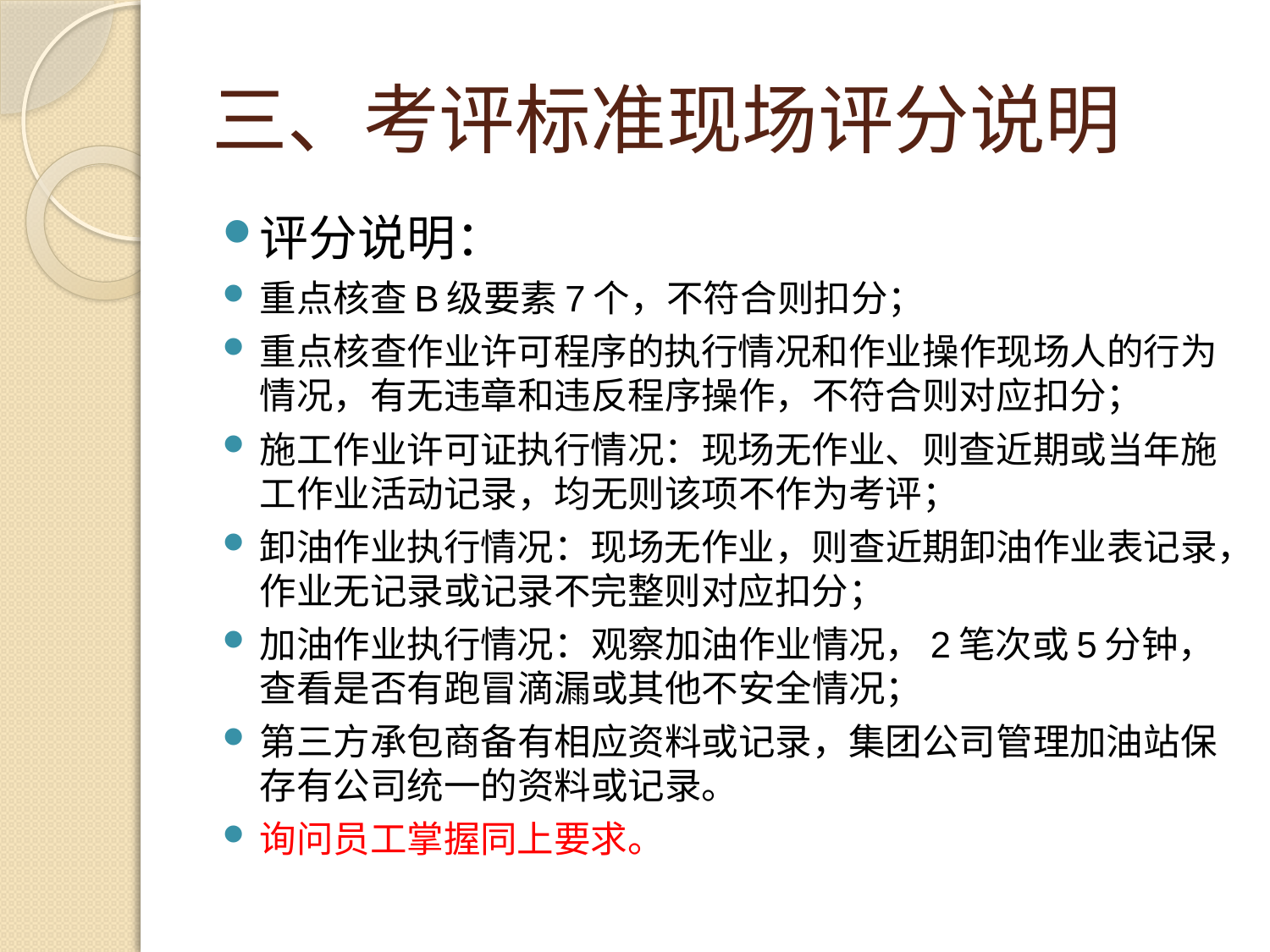

# 三、考评标准现场评分说明
评分说明：
重点核查B级要素7个，不符合则扣分；
重点核查作业许可程序的执行情况和作业操作现场人的行为情况，有无违章和违反程序操作，不符合则对应扣分；
施工作业许可证执行情况：现场无作业、则查近期或当年施工作业活动记录，均无则该项不作为考评；
卸油作业执行情况：现场无作业，则查近期卸油作业表记录，作业无记录或记录不完整则对应扣分；
加油作业执行情况：观察加油作业情况，2笔次或5分钟，查看是否有跑冒滴漏或其他不安全情况；
第三方承包商备有相应资料或记录，集团公司管理加油站保存有公司统一的资料或记录。
询问员工掌握同上要求。